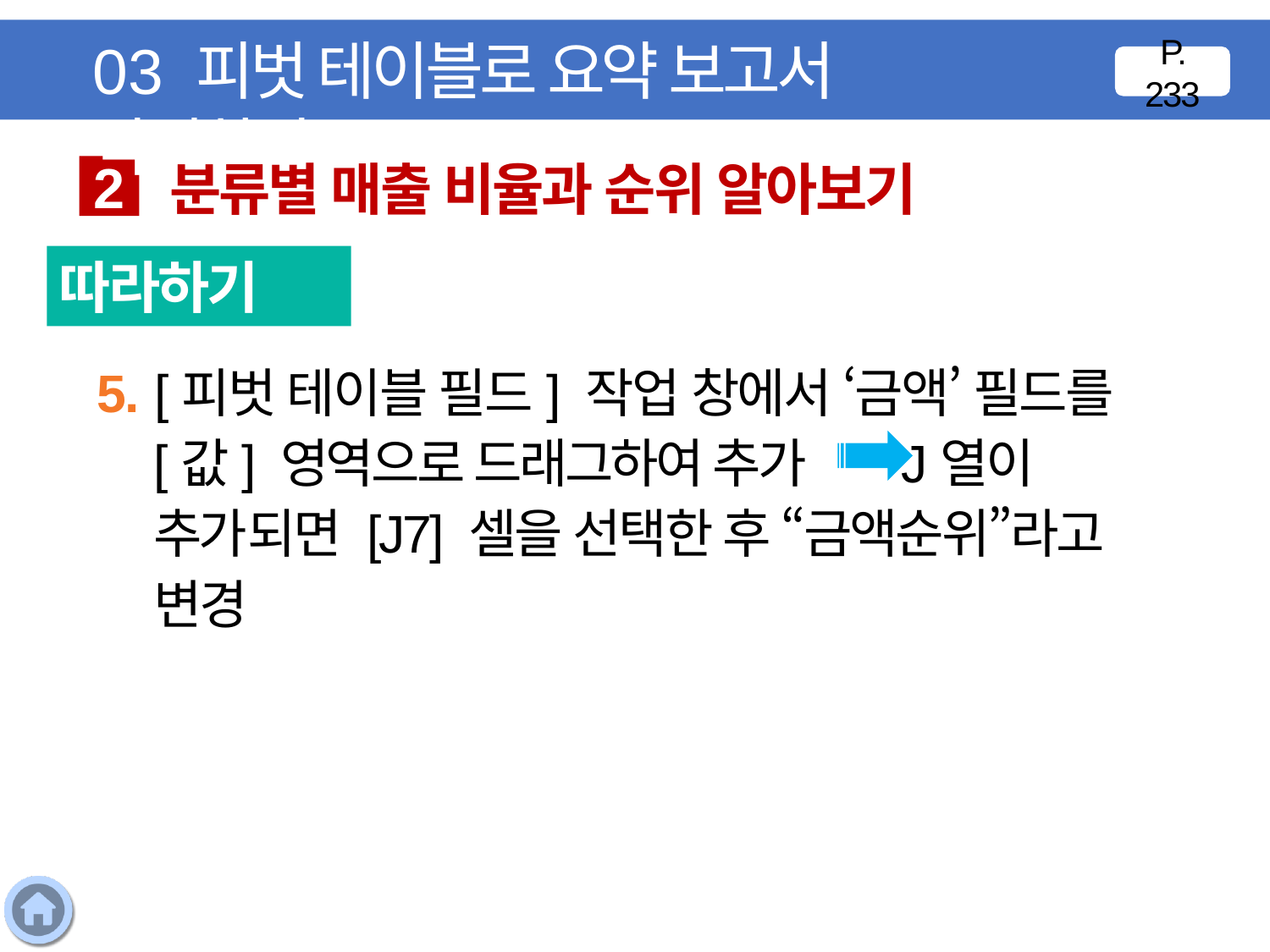

03 피벗 테이블로 요약 보고서 작성하기
P. 233
분류별 매출 비율과 순위 알아보기
2
따라하기
5. [피벗 테이블 필드] 작업 창에서 ‘금액’ 필드를 [값] 영역으로 드래그하여 추가       J열이 추가되면 [J7] 셀을 선택한 후 “금액순위”라고 변경